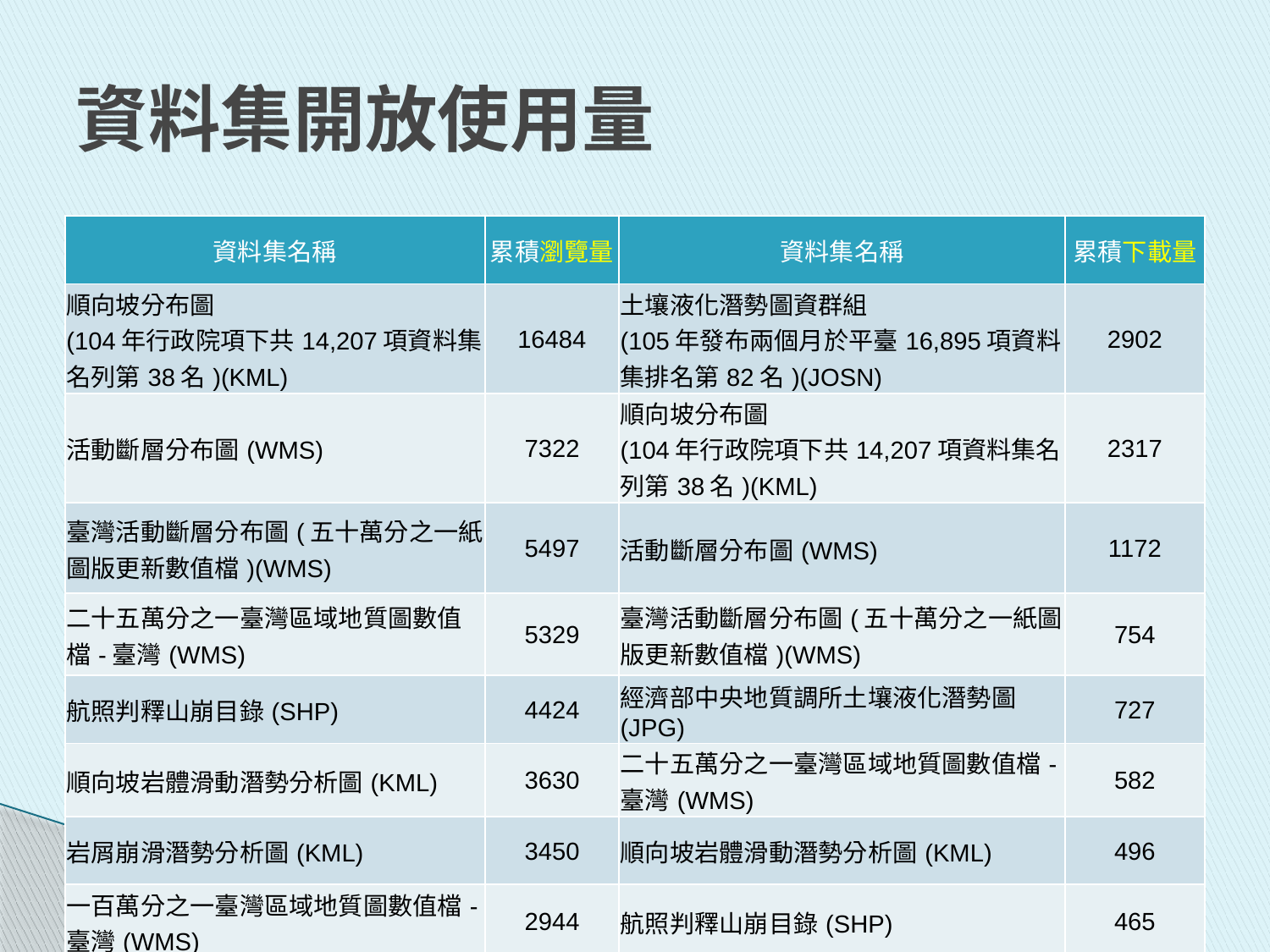

# 資料集開放使用量
| 資料集名稱 | 累積瀏覽量 | 資料集名稱 | 累積下載量 |
| --- | --- | --- | --- |
| 順向坡分布圖 (104年行政院項下共14,207項資料集名列第38名)(KML) | 16484 | 土壤液化潛勢圖資群組 (105年發布兩個月於平臺16,895項資料集排名第82名)(JOSN) | 2902 |
| 活動斷層分布圖(WMS) | 7322 | 順向坡分布圖 (104年行政院項下共14,207項資料集名列第38名)(KML) | 2317 |
| 臺灣活動斷層分布圖(五十萬分之一紙圖版更新數值檔)(WMS) | 5497 | 活動斷層分布圖(WMS) | 1172 |
| 二十五萬分之一臺灣區域地質圖數值檔-臺灣(WMS) | 5329 | 臺灣活動斷層分布圖(五十萬分之一紙圖版更新數值檔)(WMS) | 754 |
| 航照判釋山崩目錄(SHP) | 4424 | 經濟部中央地質調所土壤液化潛勢圖(JPG) | 727 |
| 順向坡岩體滑動潛勢分析圖(KML) | 3630 | 二十五萬分之一臺灣區域地質圖數值檔-臺灣(WMS) | 582 |
| 岩屑崩滑潛勢分析圖(KML) | 3450 | 順向坡岩體滑動潛勢分析圖(KML) | 496 |
| 一百萬分之一臺灣區域地質圖數值檔-臺灣(WMS) | 2944 | 航照判釋山崩目錄(SHP) | 465 |